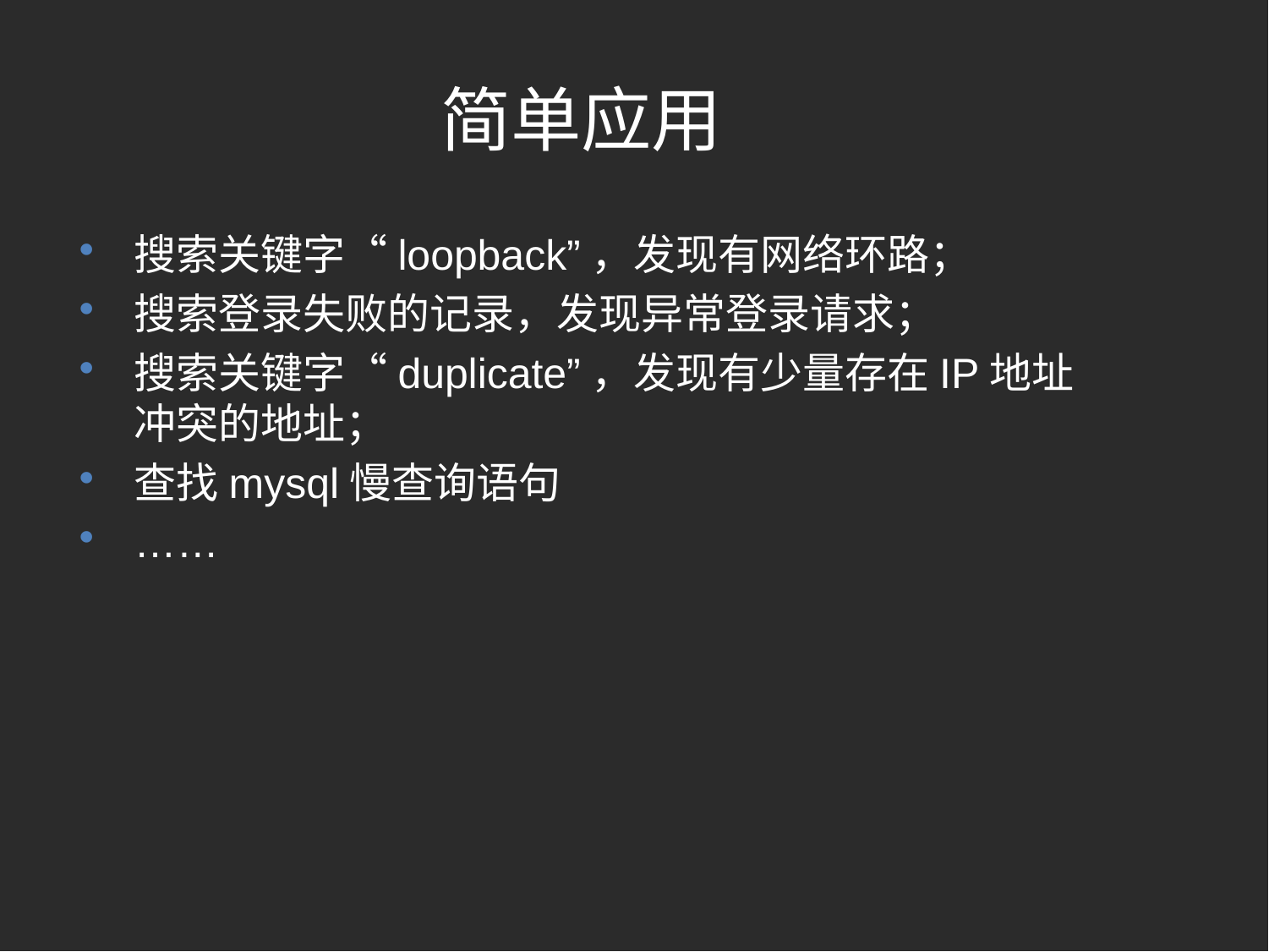

# 简单应用
搜索关键字“loopback”，发现有网络环路；
搜索登录失败的记录，发现异常登录请求；
搜索关键字“duplicate”，发现有少量存在IP地址冲突的地址；
查找mysql慢查询语句
……